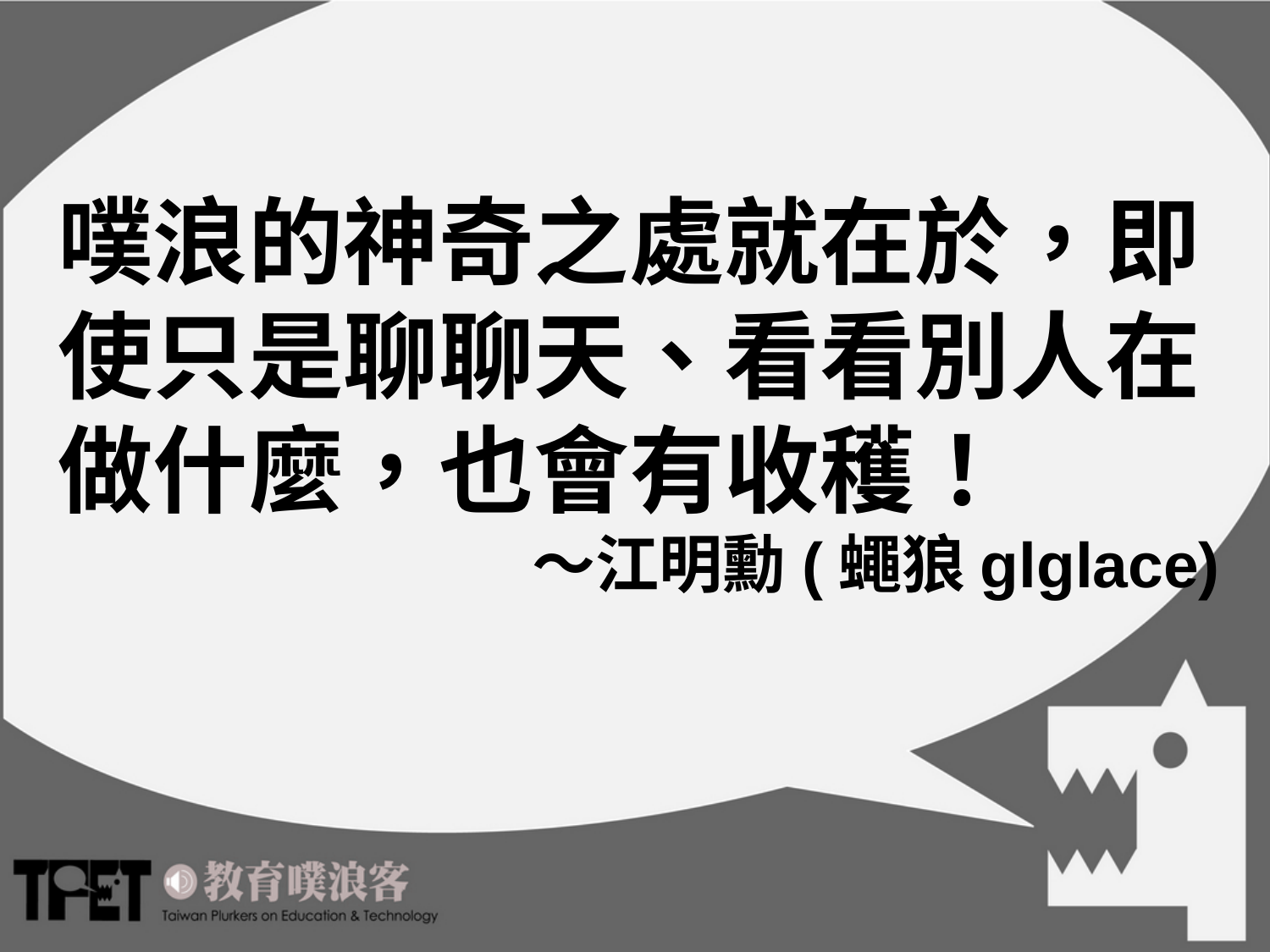

# 噗浪的神奇之處就在於，即使只是聊聊天、看看別人在做什麼，也會有收穫！ ～江明勳(蠅狼glglace)